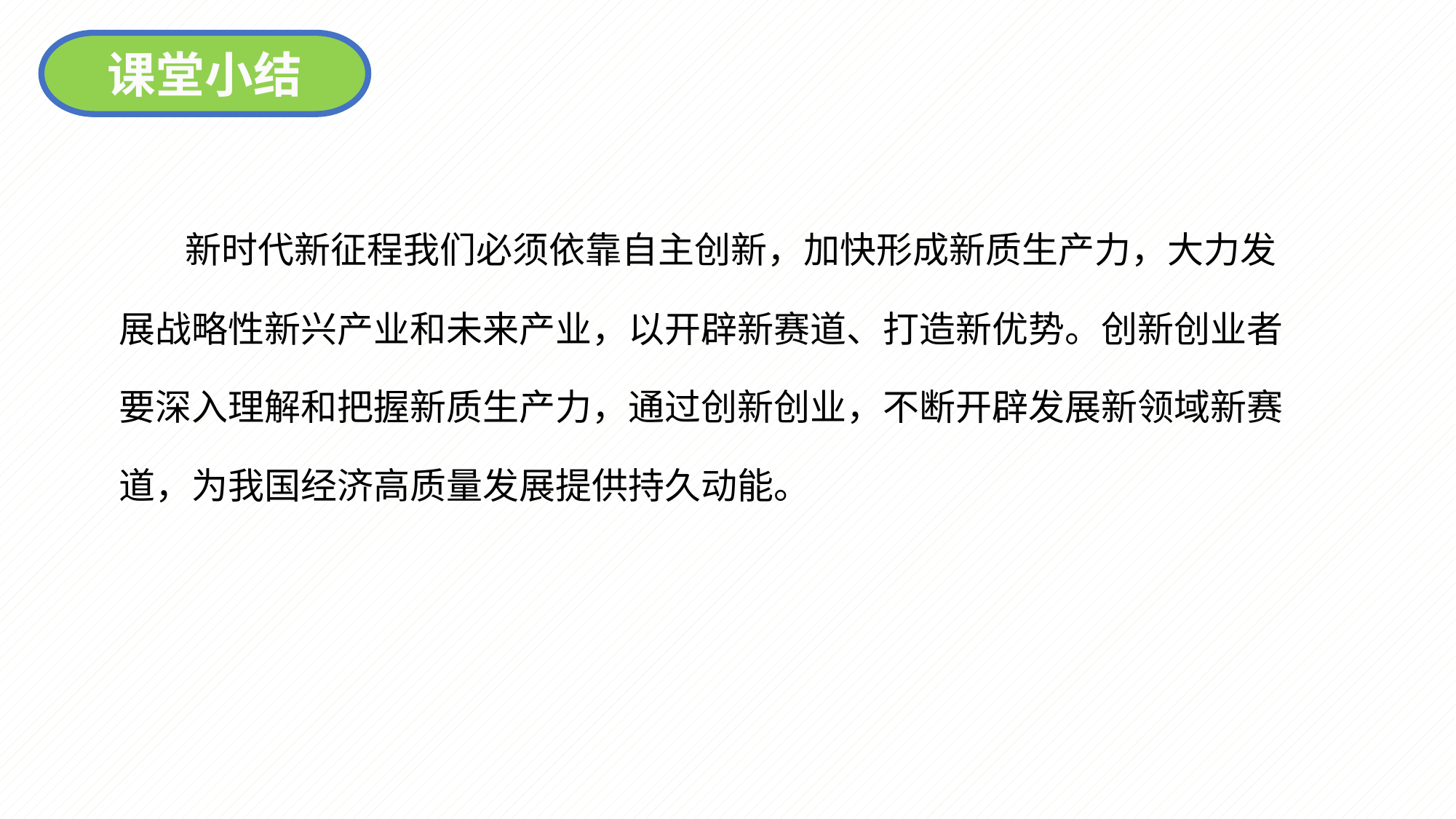

课堂小结
       新时代新征程我们必须依靠自主创新，加快形成新质生产力，大力发展战略性新兴产业和未来产业，以开辟新赛道、打造新优势。创新创业者要深入理解和把握新质生产力，通过创新创业，不断开辟发展新领域新赛道，为我国经济高质量发展提供持久动能。